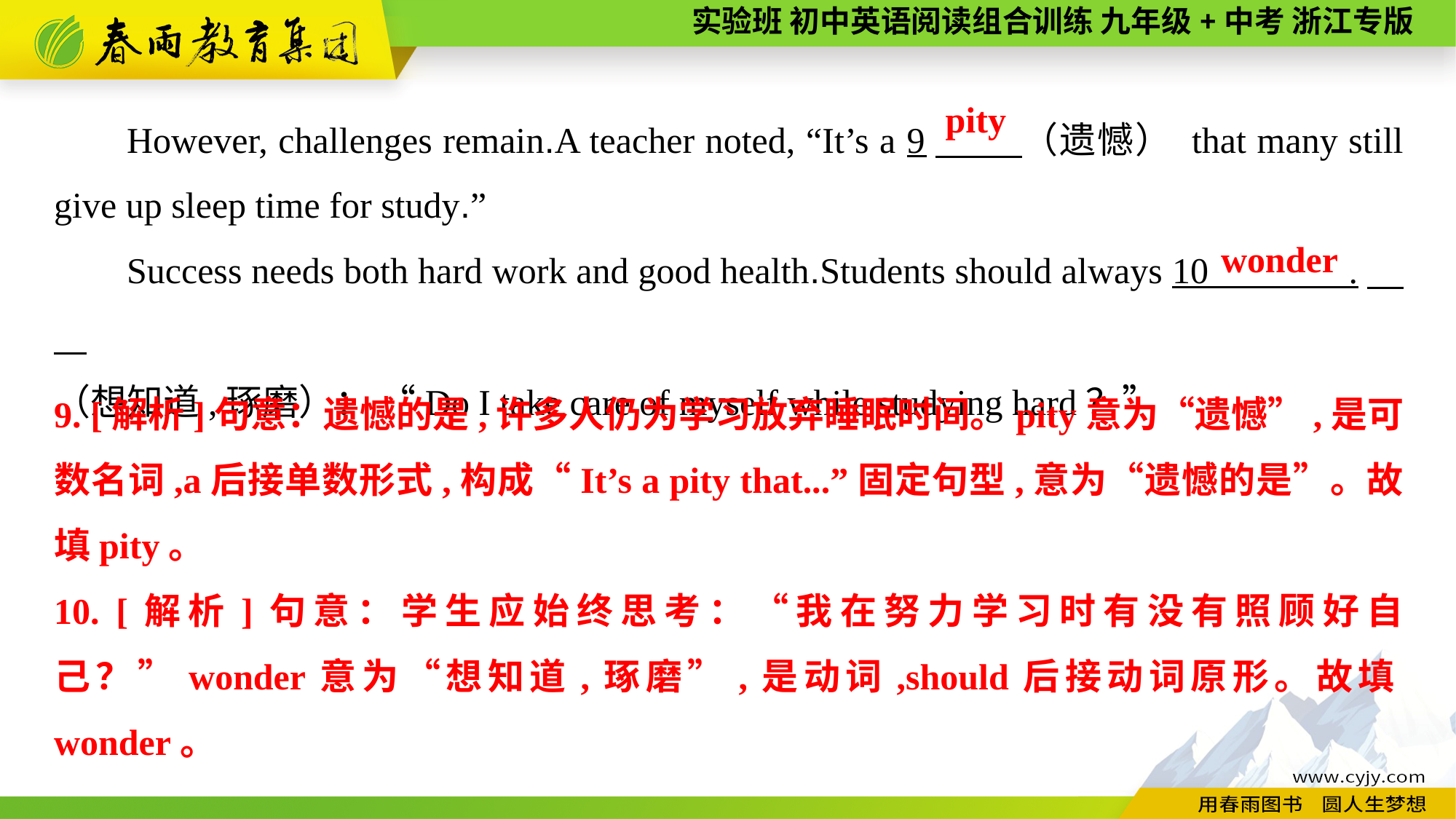

However, challenges remain.A teacher noted, “It’s a 9　     （遗憾） that many still give up sleep time for study.”
Success needs both hard work and good health.Students should always 10               .
（想知道,琢磨）： “Do I take care of myself while studying hard？”
pity
wonder
9. [解析]句意：遗憾的是,许多人仍为学习放弃睡眠时间。pity意为“遗憾”,是可数名词,a后接单数形式,构成“It’s a pity that...”固定句型,意为“遗憾的是”。故填pity。
10. [解析]句意：学生应始终思考：“我在努力学习时有没有照顾好自己？”wonder意为“想知道,琢磨”,是动词,should后接动词原形。故填wonder。